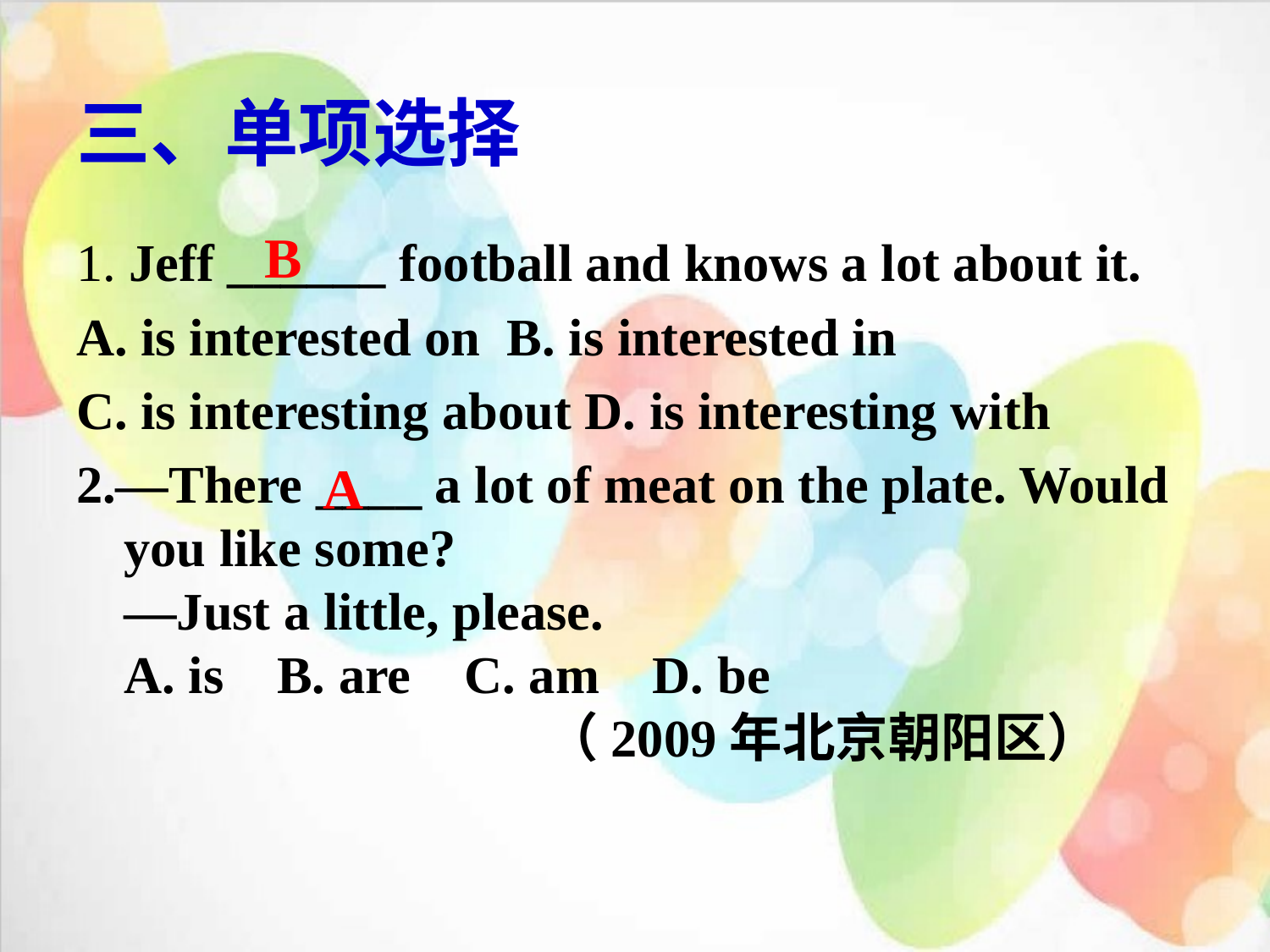

1. Jeff ______ football and knows a lot about it.
A. is interested on  B. is interested in
C. is interesting about D. is interesting with
2.—There ____ a lot of meat on the plate. Would you like some?
—Just a little, please.
A. is    B. are    C. am    D. be
                            （2009年北京朝阳区）
三、单项选择
B
A